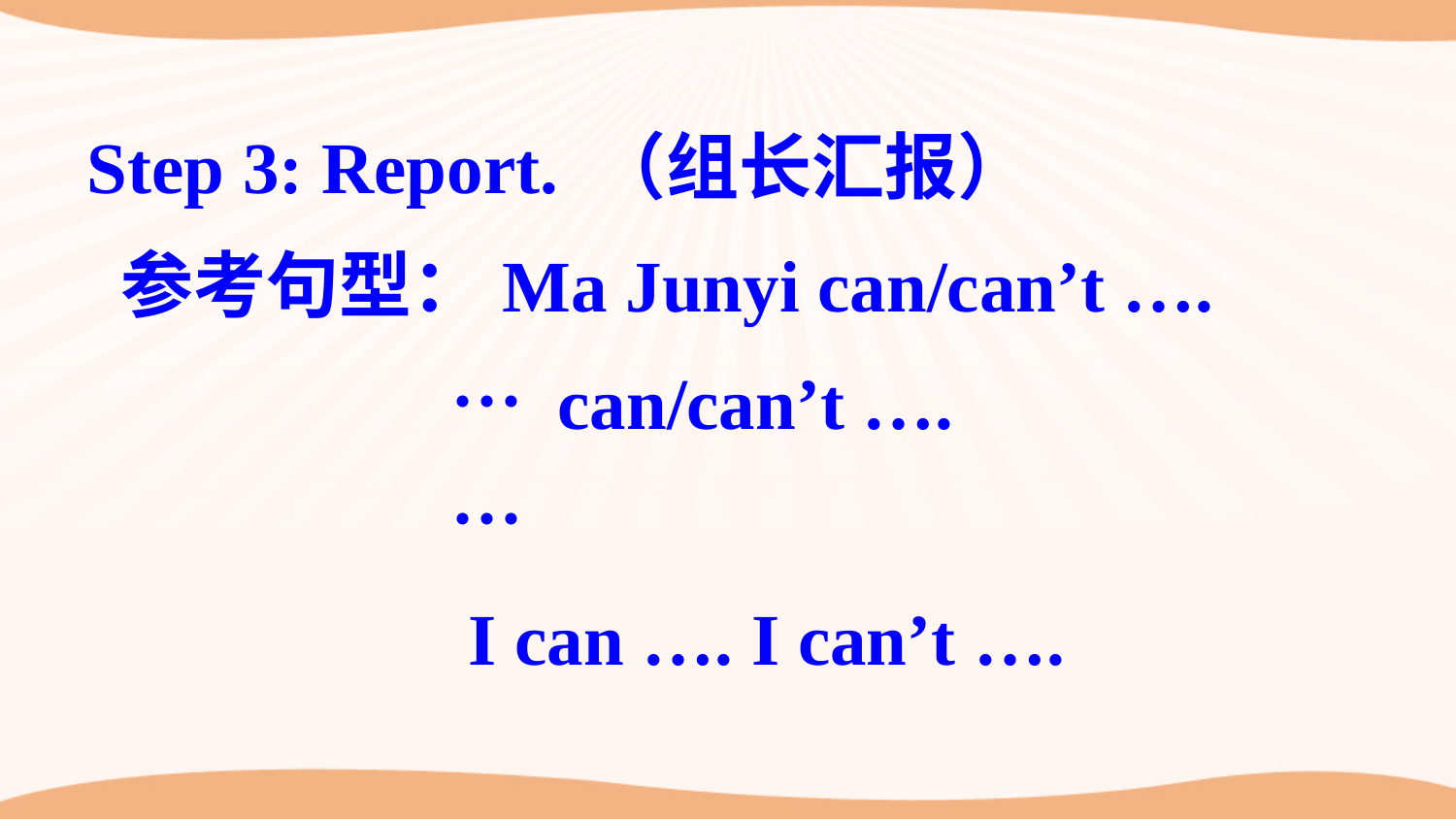

Step 3: Report. （组长汇报）
 参考句型：Ma Junyi can/can’t ….
　　　　　… can/can’t ….
　　　　　…
　　　　　I can …. I can’t ….